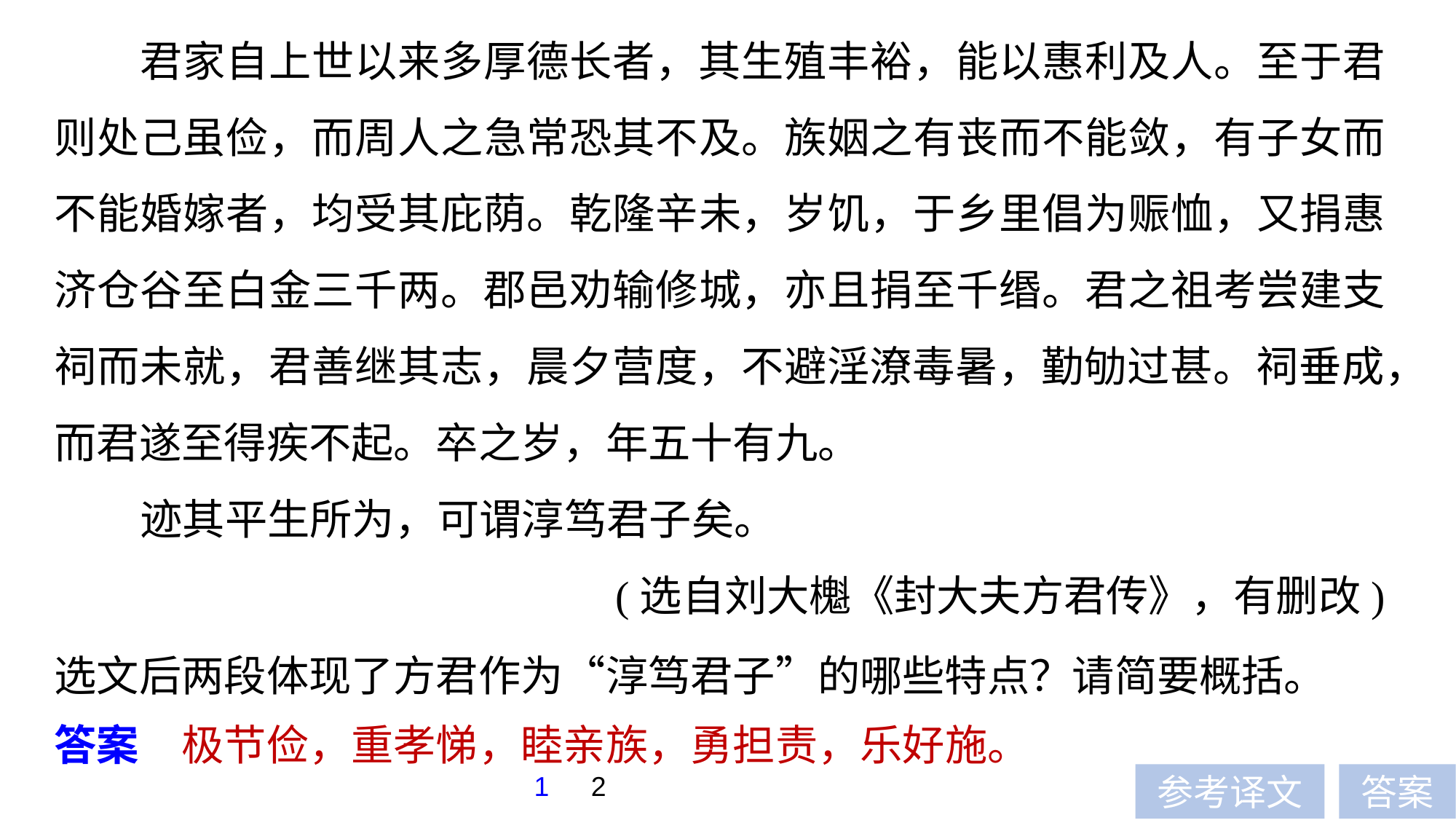

君家自上世以来多厚德长者，其生殖丰裕，能以惠利及人。至于君则处己虽俭，而周人之急常恐其不及。族姻之有丧而不能敛，有子女而不能婚嫁者，均受其庇荫。乾隆辛未，岁饥，于乡里倡为赈恤，又捐惠济仓谷至白金三千两。郡邑劝输修城，亦且捐至千缗。君之祖考尝建支祠而未就，君善继其志，晨夕营度，不避淫潦毒暑，勤劬过甚。祠垂成，而君遂至得疾不起。卒之岁，年五十有九。
迹其平生所为，可谓淳笃君子矣。
(选自刘大櫆《封大夫方君传》，有删改)
选文后两段体现了方君作为“淳笃君子”的哪些特点？请简要概括。
答案　极节俭，重孝悌，睦亲族，勇担责，乐好施。
1
2
参考译文
答案